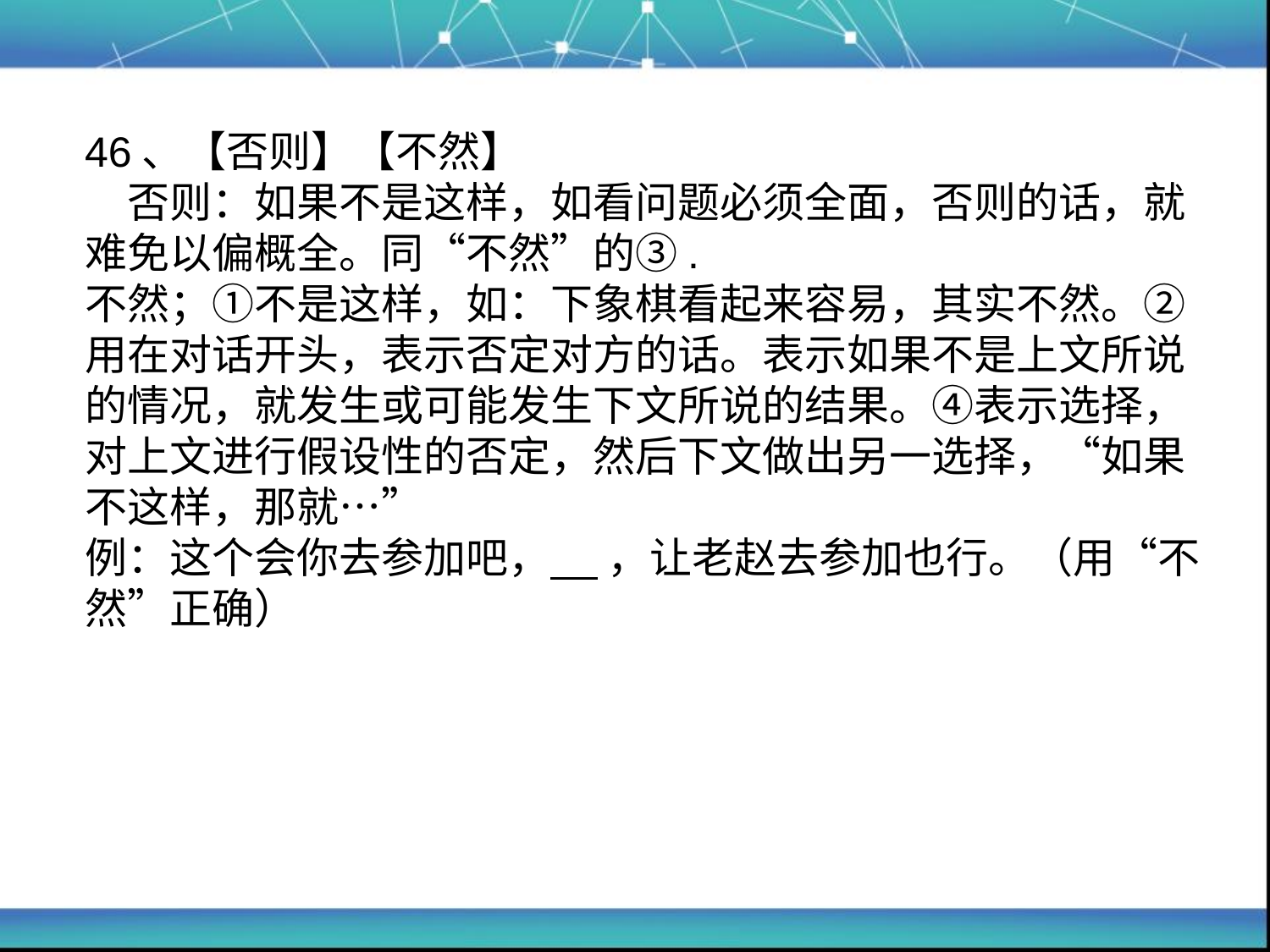

# 46、【否则】【不然】 　否则：如果不是这样，如看问题必须全面，否则的话，就难免以偏概全。同“不然”的③. 不然；①不是这样，如：下象棋看起来容易，其实不然。②用在对话开头，表示否定对方的话。表示如果不是上文所说的情况，就发生或可能发生下文所说的结果。④表示选择，对上文进行假设性的否定，然后下文做出另一选择，“如果不这样，那就…” 例：这个会你去参加吧，      ，让老赵去参加也行。（用“不然”正确）